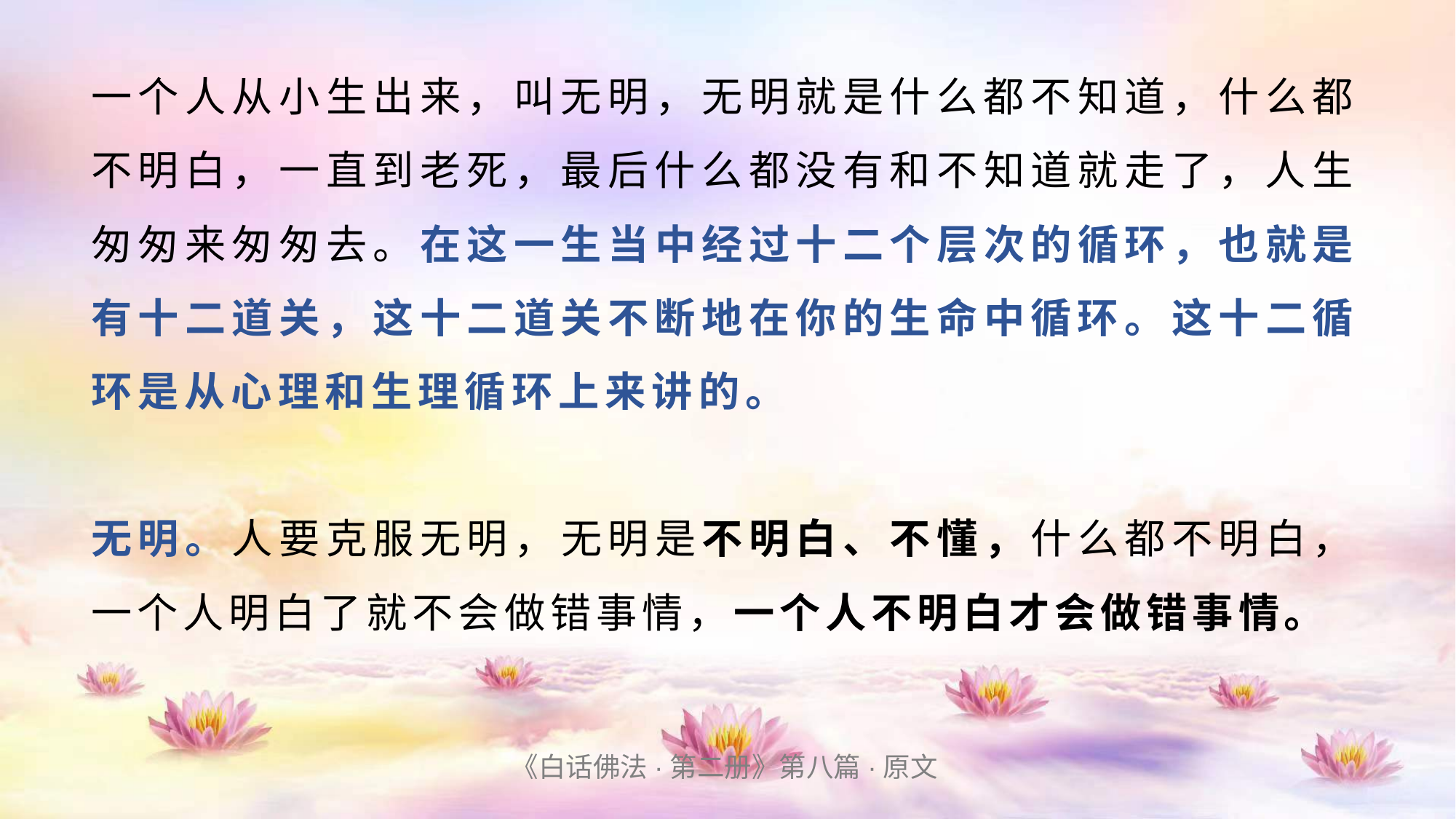

# 一个人从小生出来，叫无明，无明就是什么都不知道，什么都不明白，一直到老死，最后什么都没有和不知道就走了，人生匆匆来匆匆去。在这一生当中经过十二个层次的循环，也就是有十二道关，这十二道关不断地在你的生命中循环。这十二循环是从心理和生理循环上来讲的。 无明。人要克服无明，无明是不明白、不懂，什么都不明白，一个人明白了就不会做错事情，一个人不明白才会做错事情。
《白话佛法·第二册》第八篇·原文